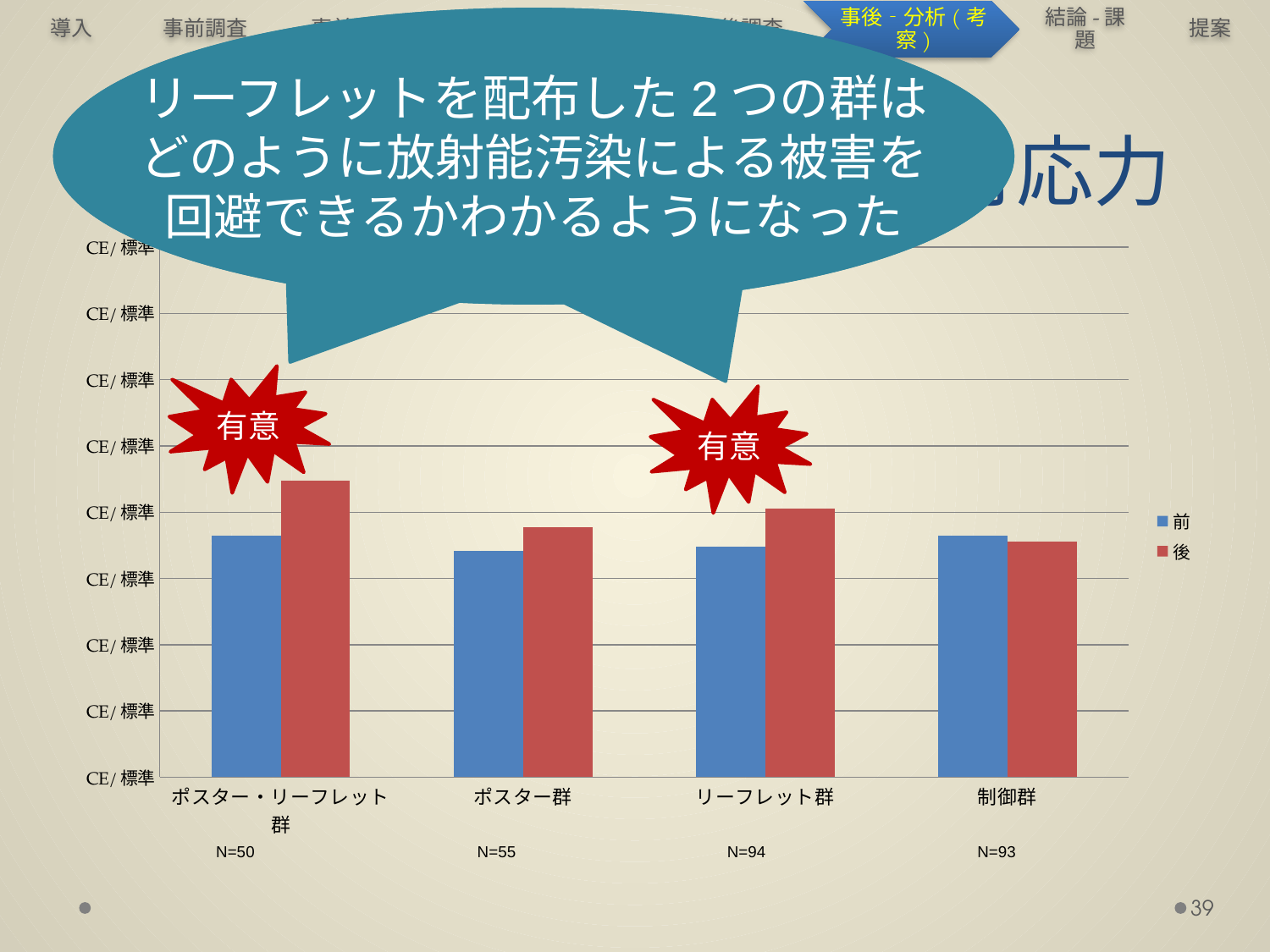

# 事前-事後比較　個人の対応力
導入
事前調査
事前‐分析
考察
方略
事後調査
事後‐分析(考察)
結論-課題
提案

リーフレットを配布した2つの群は
どのように放射能汚染による被害を
回避できるかわかるようになった

### Chart

| Category | 前 | 後 |
|---|---|---|
| ポスター・リーフレット群 | 2.82 | 3.24 |
| ポスター群 | 2.71 | 2.8899999999999997 |
| リーフレット群 | 2.74 | 3.03 |
| 制御群 | 2.82 | 2.7800000000000002 |
有意
有意
N=50
N=55
N=94
N=93
39